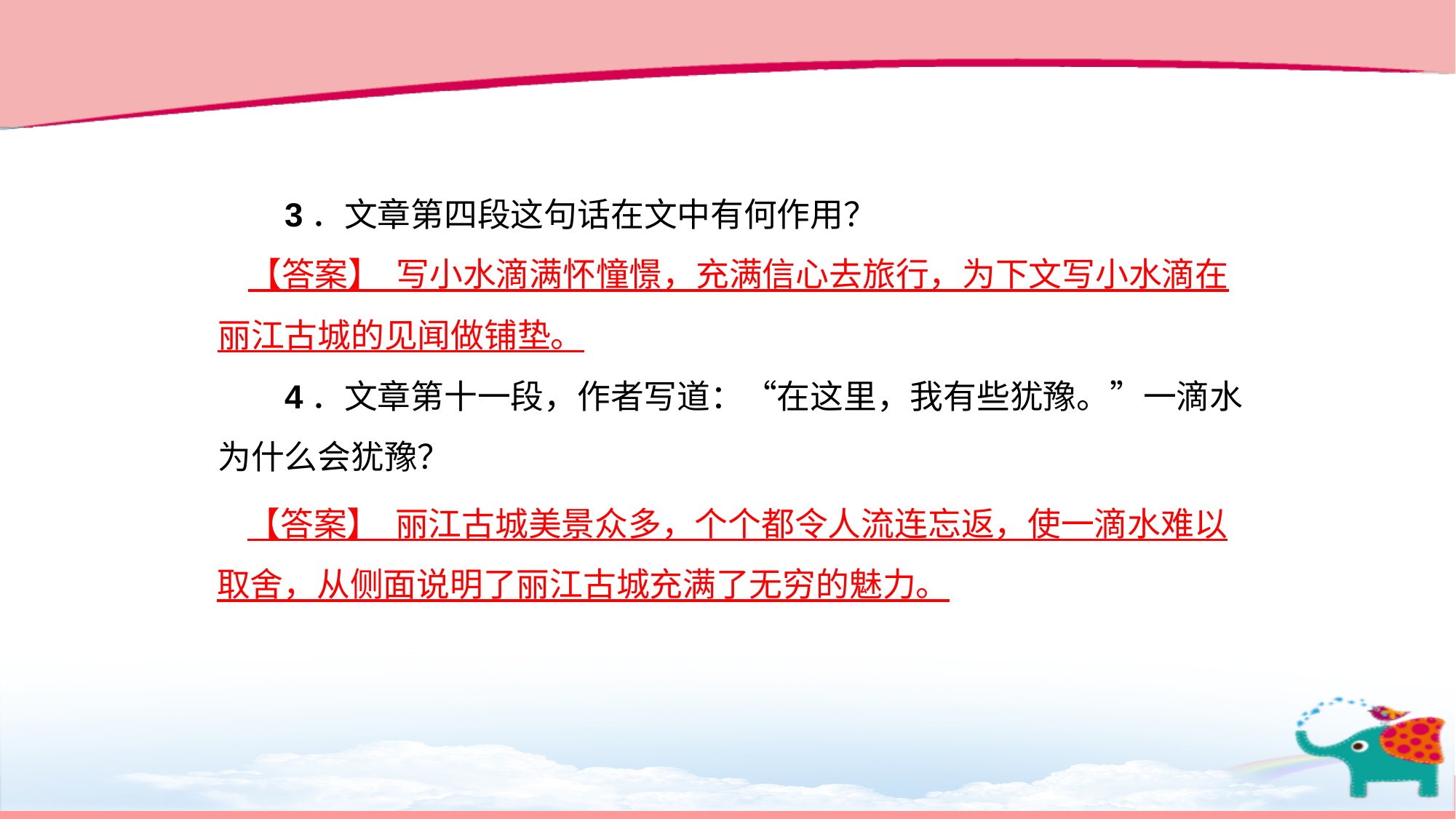

3．文章第四段这句话在文中有何作用？

4．文章第十一段，作者写道：“在这里，我有些犹豫。”一滴水为什么会犹豫？

   【答案】  写小水滴满怀憧憬，充满信心去旅行，为下文写小水滴在丽江古城的见闻做铺垫。
   【答案】  丽江古城美景众多，个个都令人流连忘返，使一滴水难以取舍，从侧面说明了丽江古城充满了无穷的魅力。